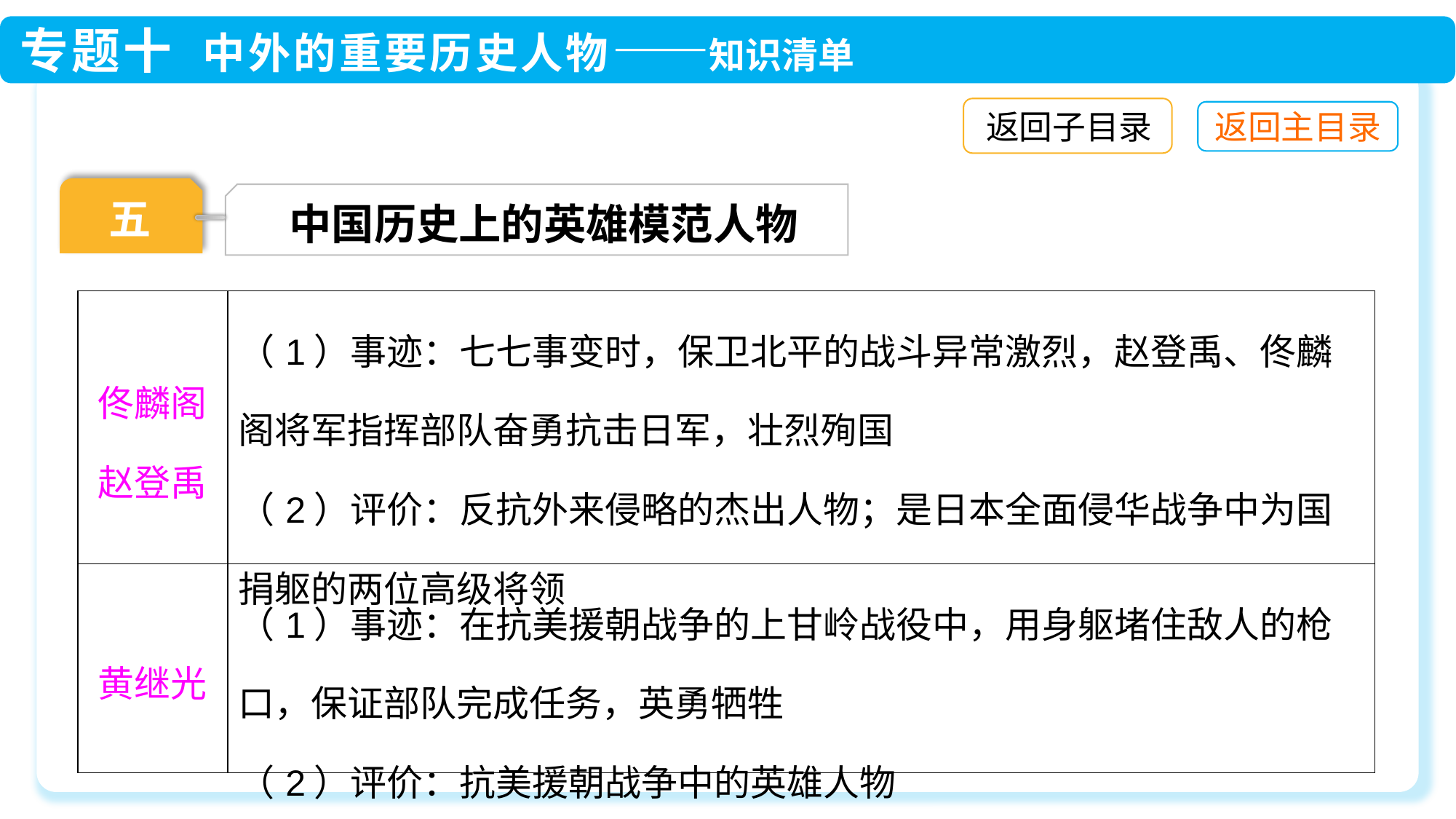

返回子目录
五
中国历史上的英雄模范人物

| 佟麟阁赵登禹 | （1）事迹：七七事变时，保卫北平的战斗异常激烈，赵登禹、佟麟阁将军指挥部队奋勇抗击日军，壮烈殉国 （2）评价：反抗外来侵略的杰出人物；是日本全面侵华战争中为国捐躯的两位高级将领 |
| --- | --- |
| 黄继光 | （1）事迹：在抗美援朝战争的上甘岭战役中，用身躯堵住敌人的枪口，保证部队完成任务，英勇牺牲 （2）评价：抗美援朝战争中的英雄人物 |